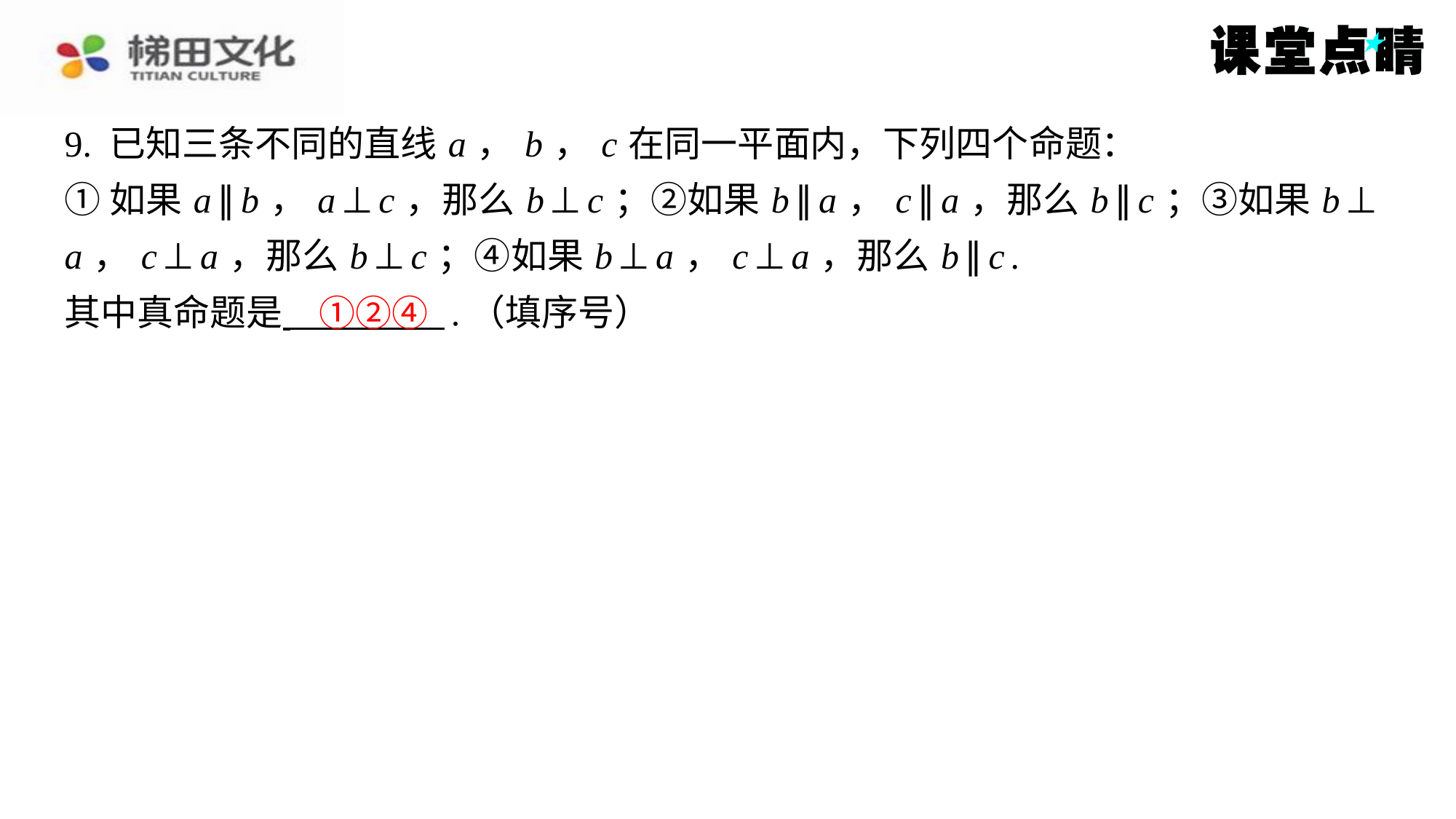

9. 已知三条不同的直线 a ， b ， c 在同一平面内，下列四个命题：
①如果 a ∥ b ， a ⊥ c ，那么 b ⊥ c ；②如果 b ∥ a ， c ∥ a ，那么 b ∥ c ；③如果 b ⊥
a ， c ⊥ a ，那么 b ⊥ c ；④如果 b ⊥ a ， c ⊥ a ，那么 b ∥ c .
其中真命题是                        .（填序号）
①②④